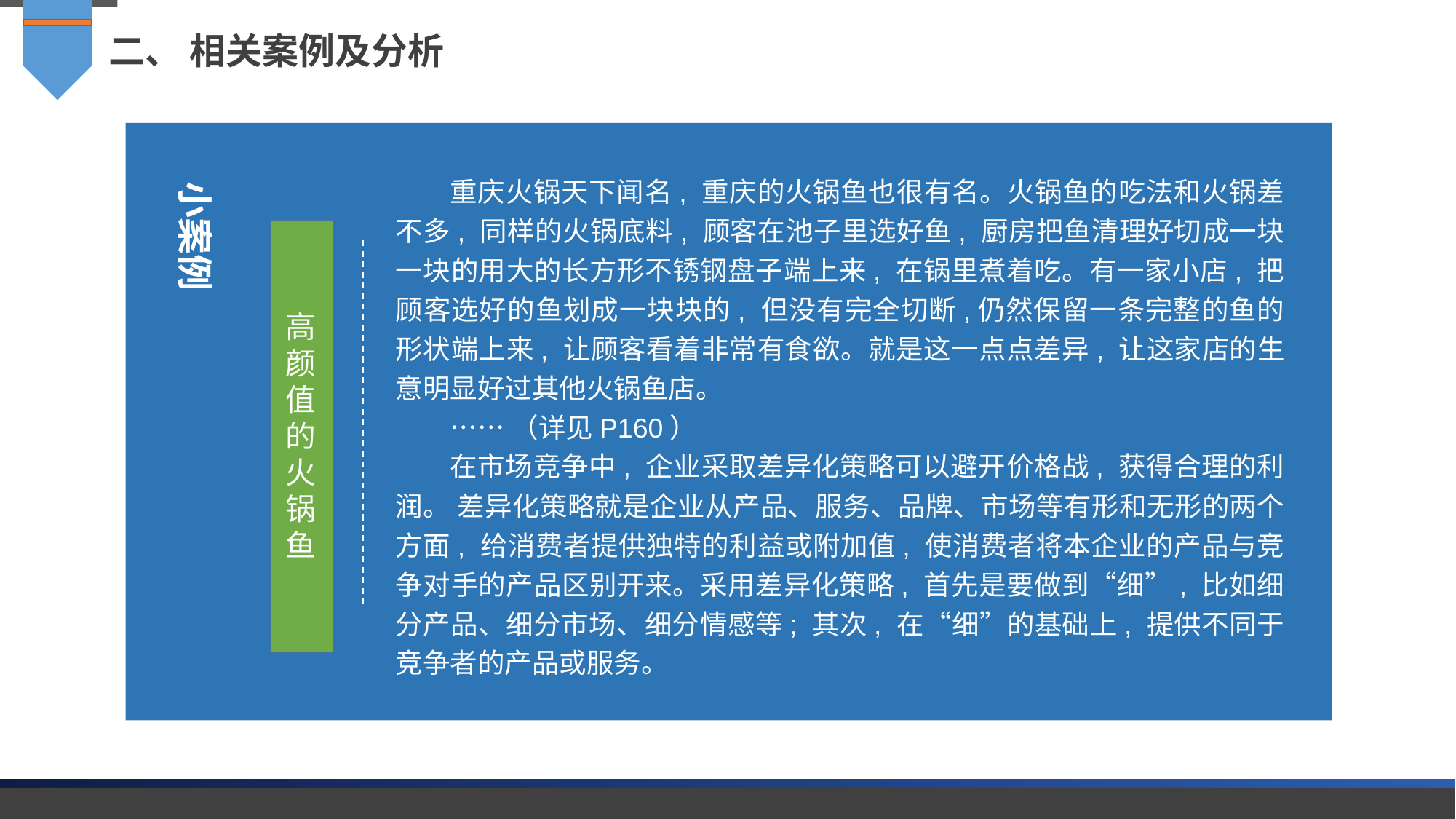

二、 相关案例及分析

重庆火锅天下闻名, 重庆的火锅鱼也很有名。火锅鱼的吃法和火锅差不多, 同样的火锅底料, 顾客在池子里选好鱼, 厨房把鱼清理好切成一块一块的用大的长方形不锈钢盘子端上来, 在锅里煮着吃。有一家小店, 把顾客选好的鱼划成一块块的, 但没有完全切断,仍然保留一条完整的鱼的形状端上来, 让顾客看着非常有食欲。就是这一点点差异, 让这家店的生意明显好过其他火锅鱼店。
……（详见P160）
在市场竞争中, 企业采取差异化策略可以避开价格战, 获得合理的利润。 差异化策略就是企业从产品、服务、品牌、市场等有形和无形的两个方面, 给消费者提供独特的利益或附加值, 使消费者将本企业的产品与竞争对手的产品区别开来。采用差异化策略, 首先是要做到“细”, 比如细分产品、细分市场、细分情感等; 其次, 在“细”的基础上, 提供不同于竞争者的产品或服务。
小案例

高颜值的火锅鱼